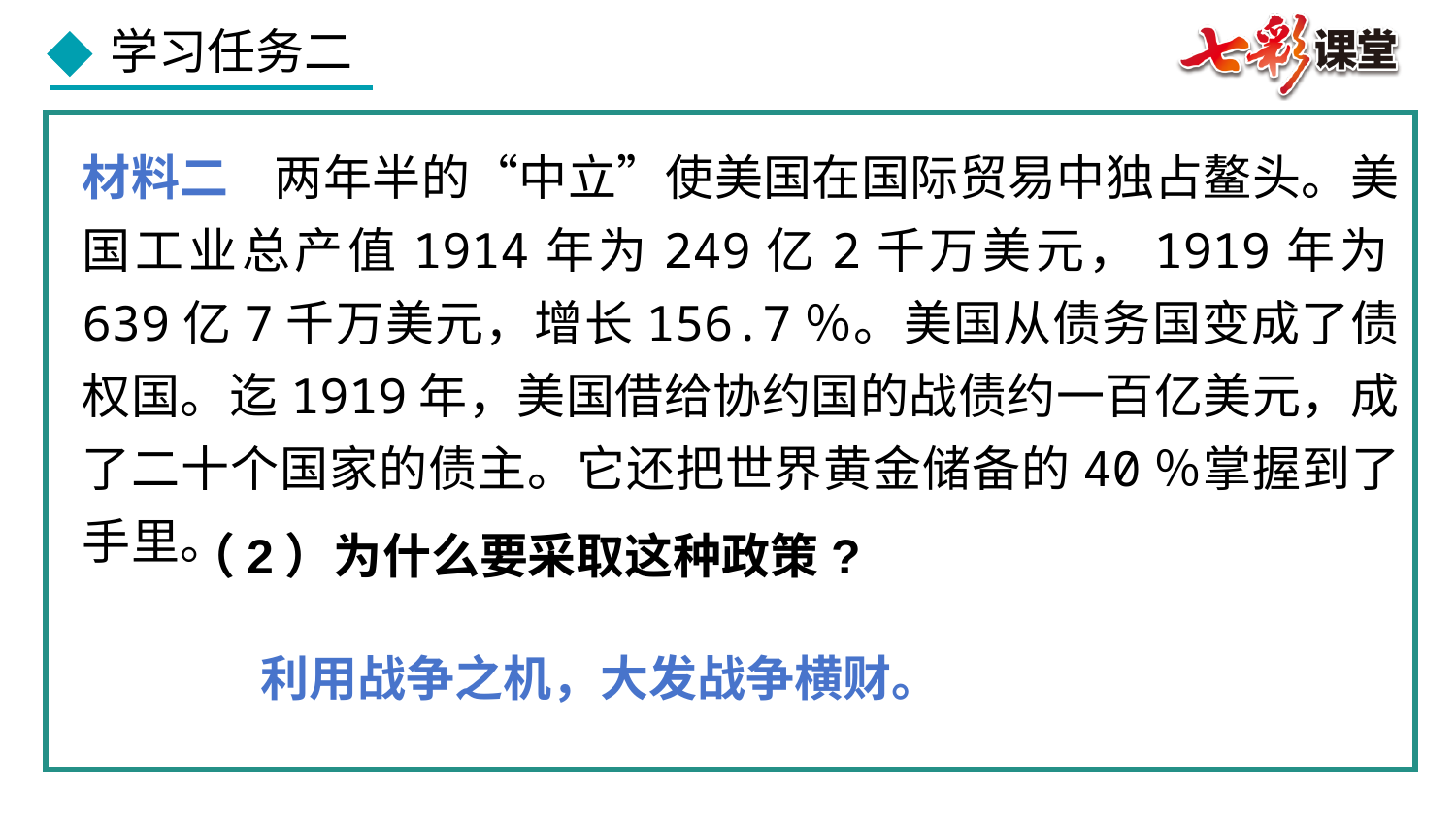

材料二    两年半的“中立”使美国在国际贸易中独占鳌头。美国工业总产值1914年为249亿2千万美元，1919年为639亿7千万美元，增长156.7％。美国从债务国变成了债权国。迄1919年，美国借给协约国的战债约一百亿美元，成了二十个国家的债主。它还把世界黄金储备的40％掌握到了手里。
（2）为什么要采取这种政策?
利用战争之机，大发战争横财。